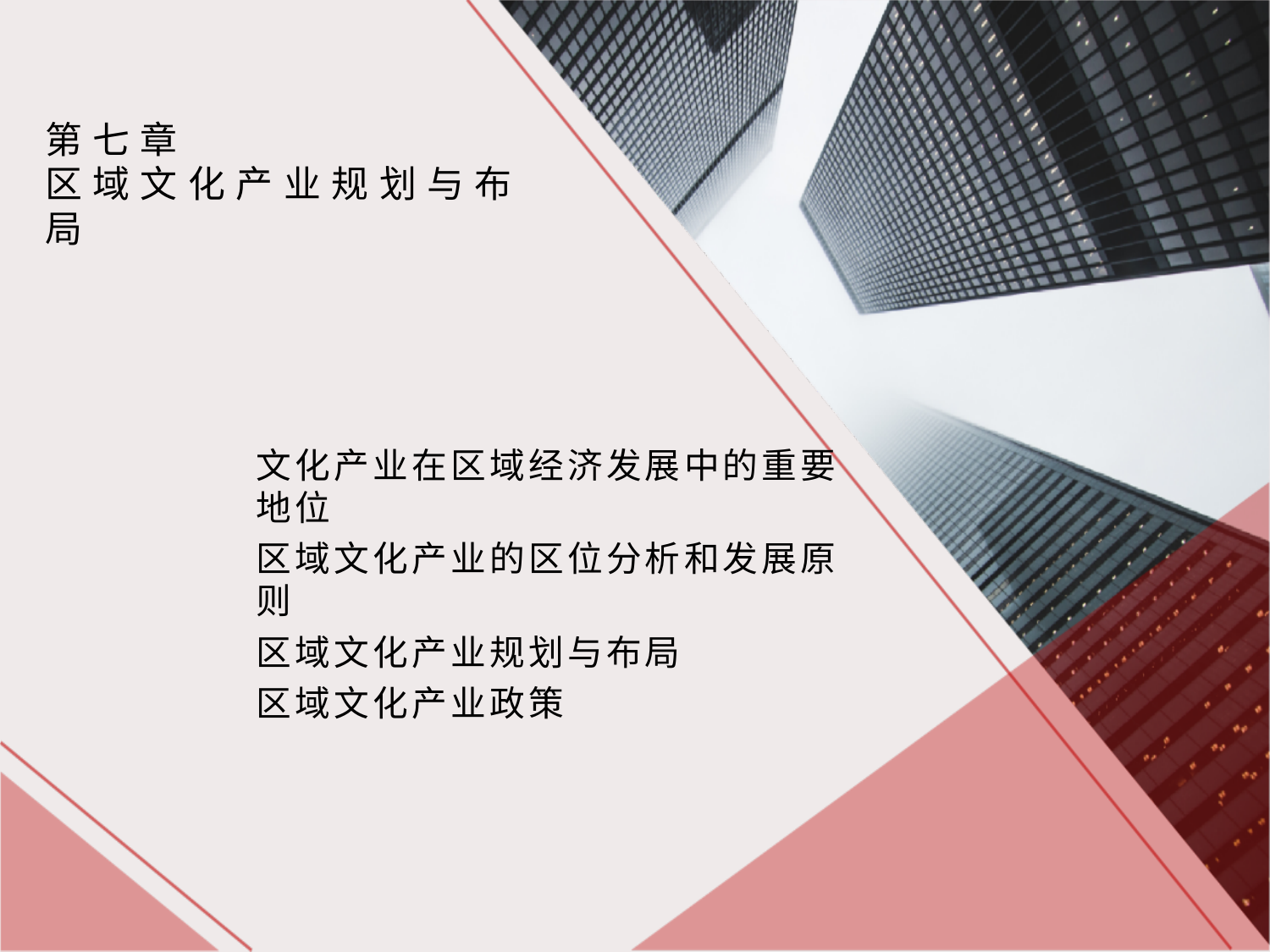

# 第七章 区域文化产业规划与布局
文化产业在区域经济发展中的重要地位
区域文化产业的区位分析和发展原则
区域文化产业规划与布局
区域文化产业政策